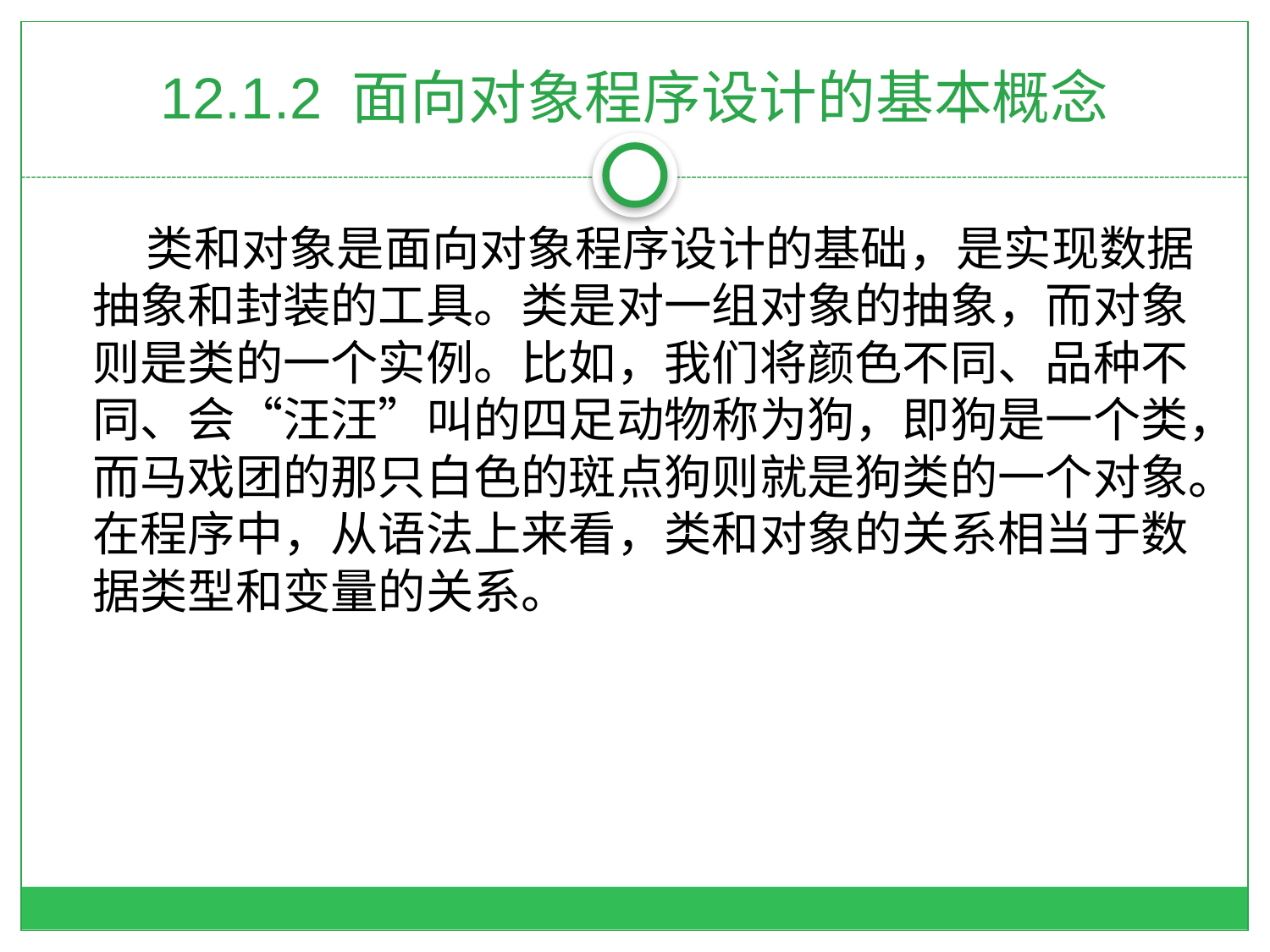

# 12.1.2 面向对象程序设计的基本概念
	    类和对象是面向对象程序设计的基础，是实现数据抽象和封装的工具。类是对一组对象的抽象，而对象则是类的一个实例。比如，我们将颜色不同、品种不同、会“汪汪”叫的四足动物称为狗，即狗是一个类，而马戏团的那只白色的斑点狗则就是狗类的一个对象。在程序中，从语法上来看，类和对象的关系相当于数据类型和变量的关系。